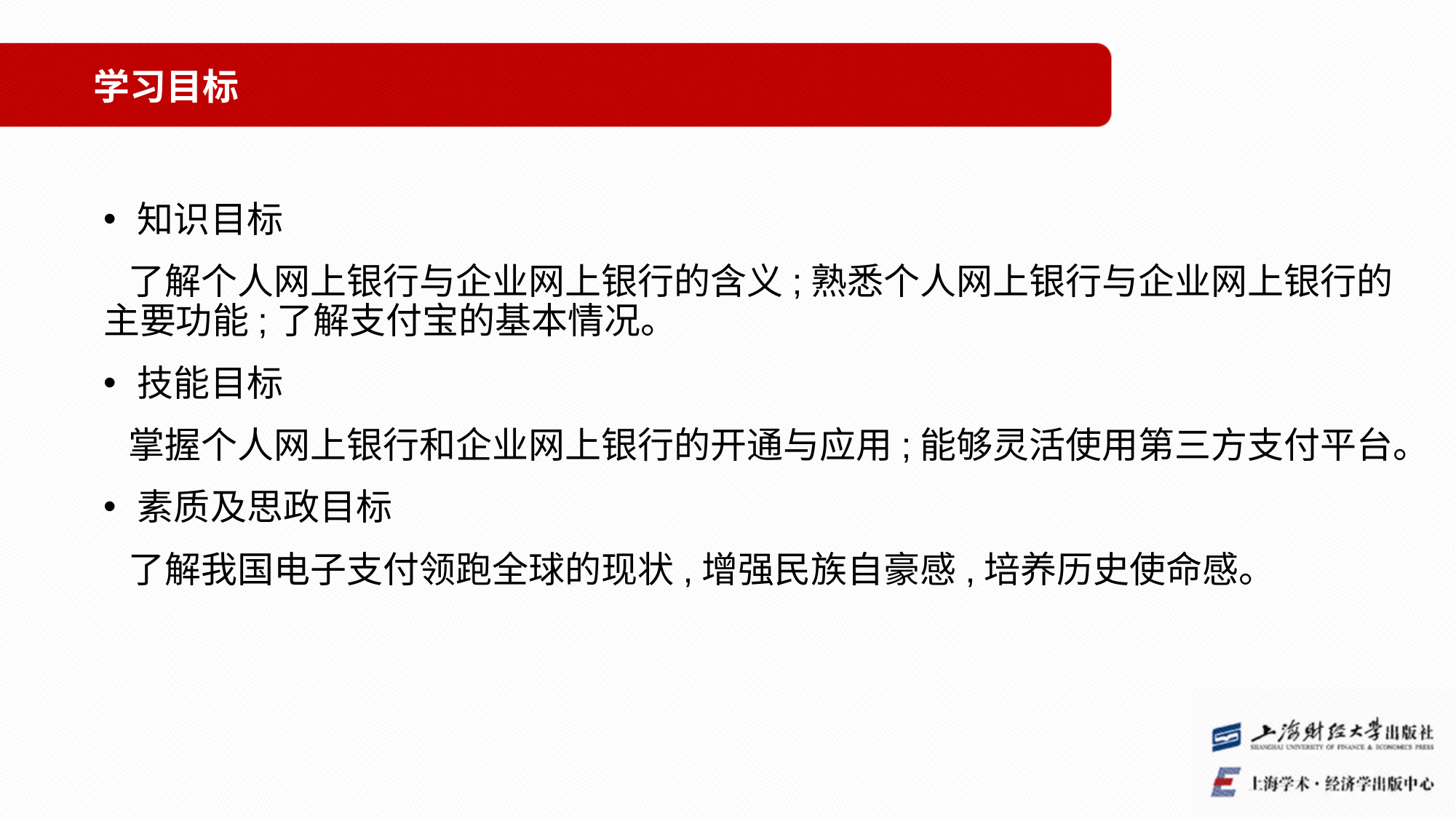

学习目标
知识目标
  了解个人网上银行与企业网上银行的含义;熟悉个人网上银行与企业网上银行的主要功能;了解支付宝的基本情况。
技能目标
  掌握个人网上银行和企业网上银行的开通与应用;能够灵活使用第三方支付平台。
素质及思政目标
  了解我国电子支付领跑全球的现状,增强民族自豪感,培养历史使命感。